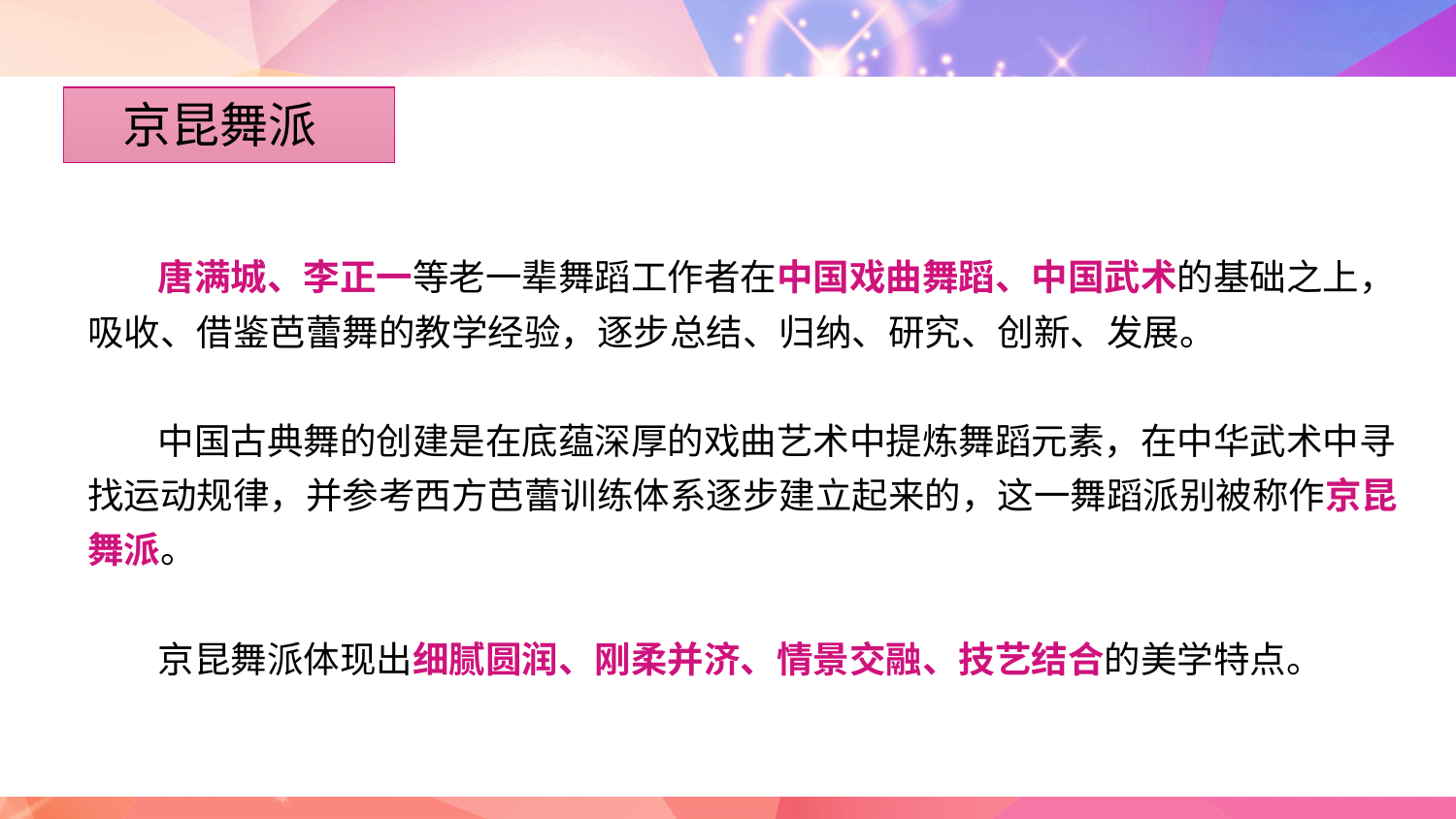

京昆舞派
  唐满城、李正一等老一辈舞蹈工作者在中国戏曲舞蹈、中国武术的基础之上，吸收、借鉴芭蕾舞的教学经验，逐步总结、归纳、研究、创新、发展。

  中国古典舞的创建是在底蕴深厚的戏曲艺术中提炼舞蹈元素，在中华武术中寻找运动规律，并参考西方芭蕾训练体系逐步建立起来的，这一舞蹈派别被称作京昆舞派。

  京昆舞派体现出细腻圆润、刚柔并济、情景交融、技艺结合的美学特点。